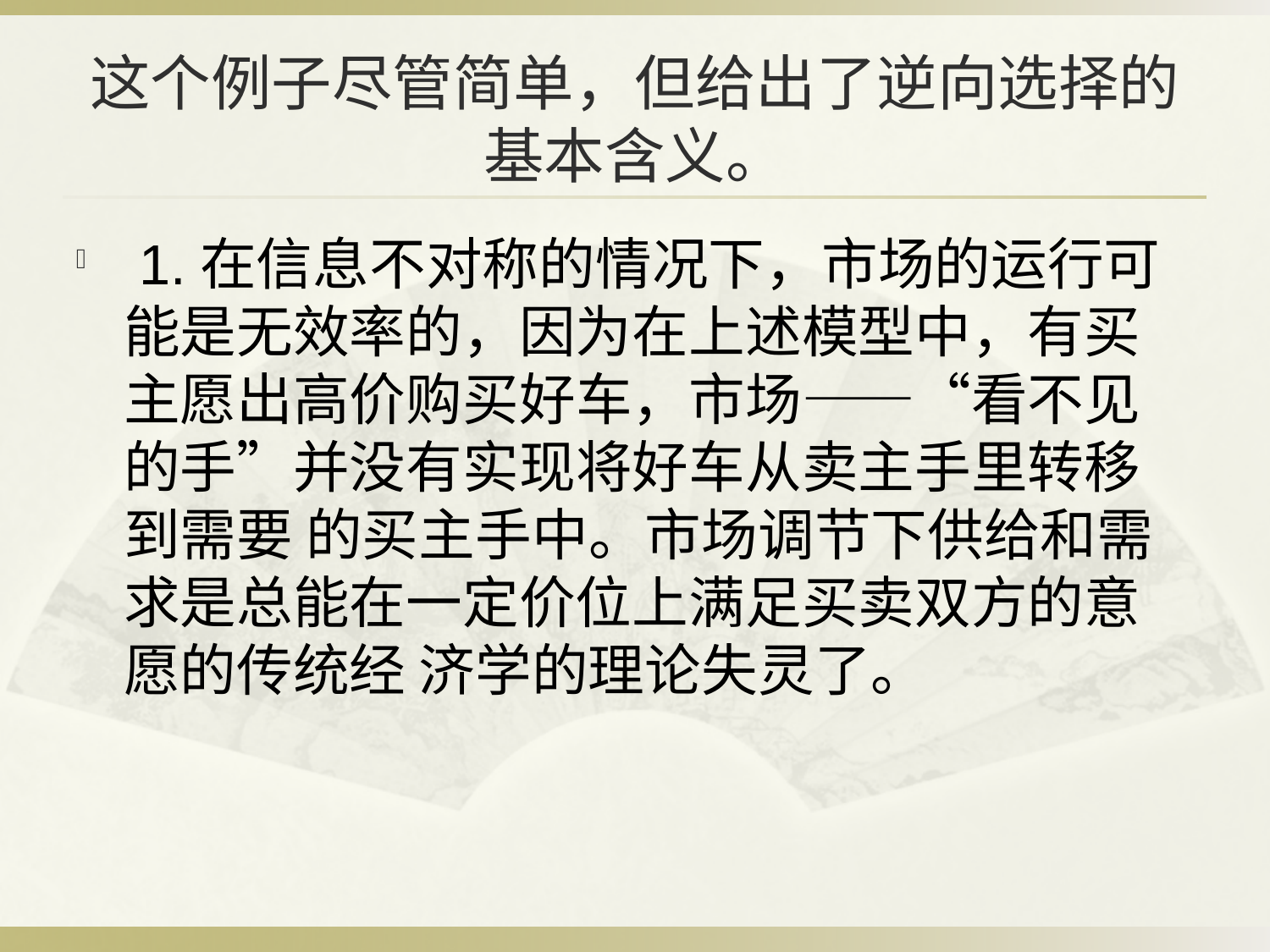

# 这个例子尽管简单，但给出了逆向选择的基本含义。
 1.在信息不对称的情况下，市场的运行可能是无效率的，因为在上述模型中，有买主愿出高价购买好车，市场——“看不见的手”并没有实现将好车从卖主手里转移到需要 的买主手中。市场调节下供给和需求是总能在一定价位上满足买卖双方的意愿的传统经 济学的理论失灵了。